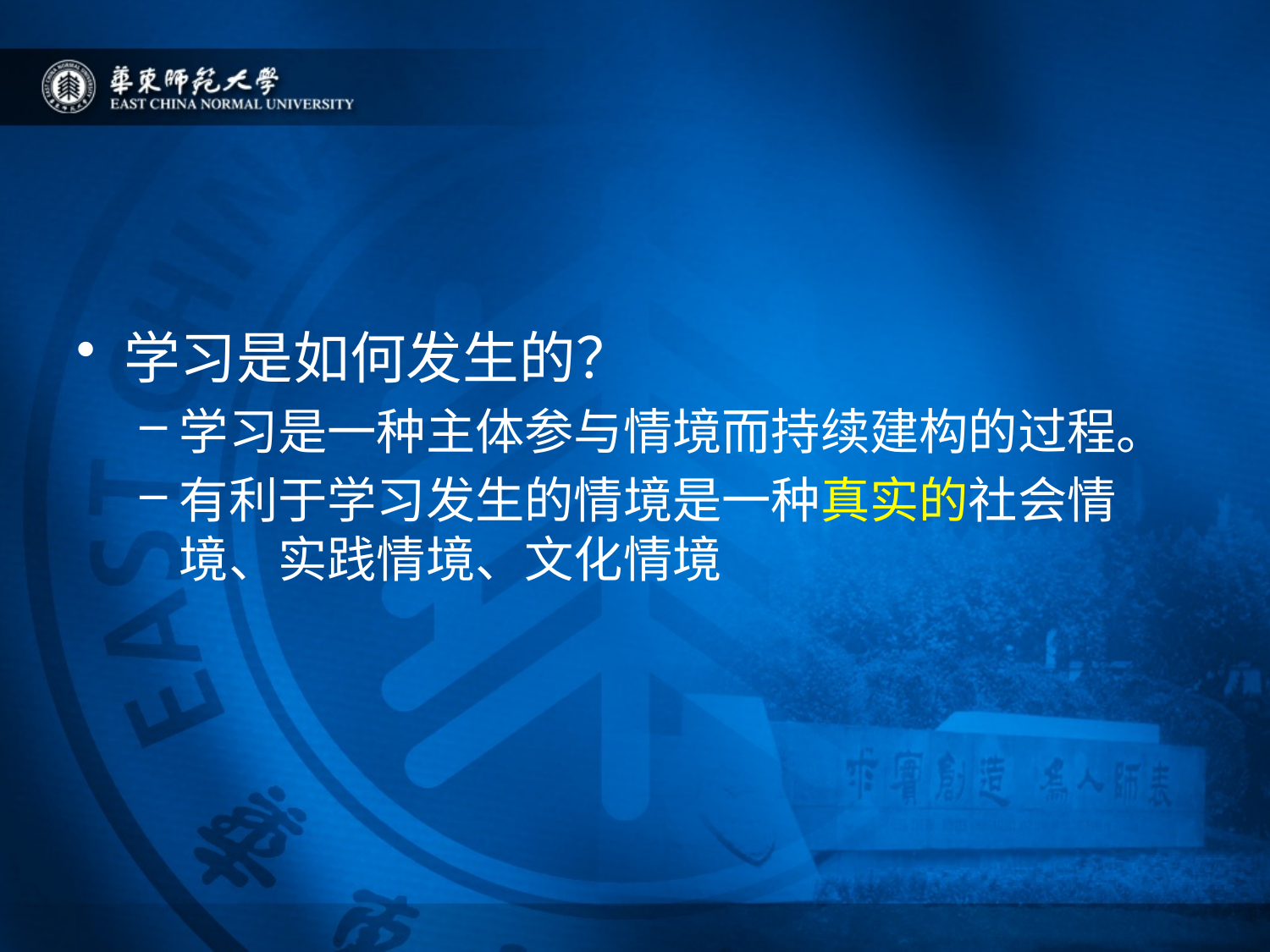

#
学习是如何发生的？
学习是一种主体参与情境而持续建构的过程。
有利于学习发生的情境是一种真实的社会情境、实践情境、文化情境